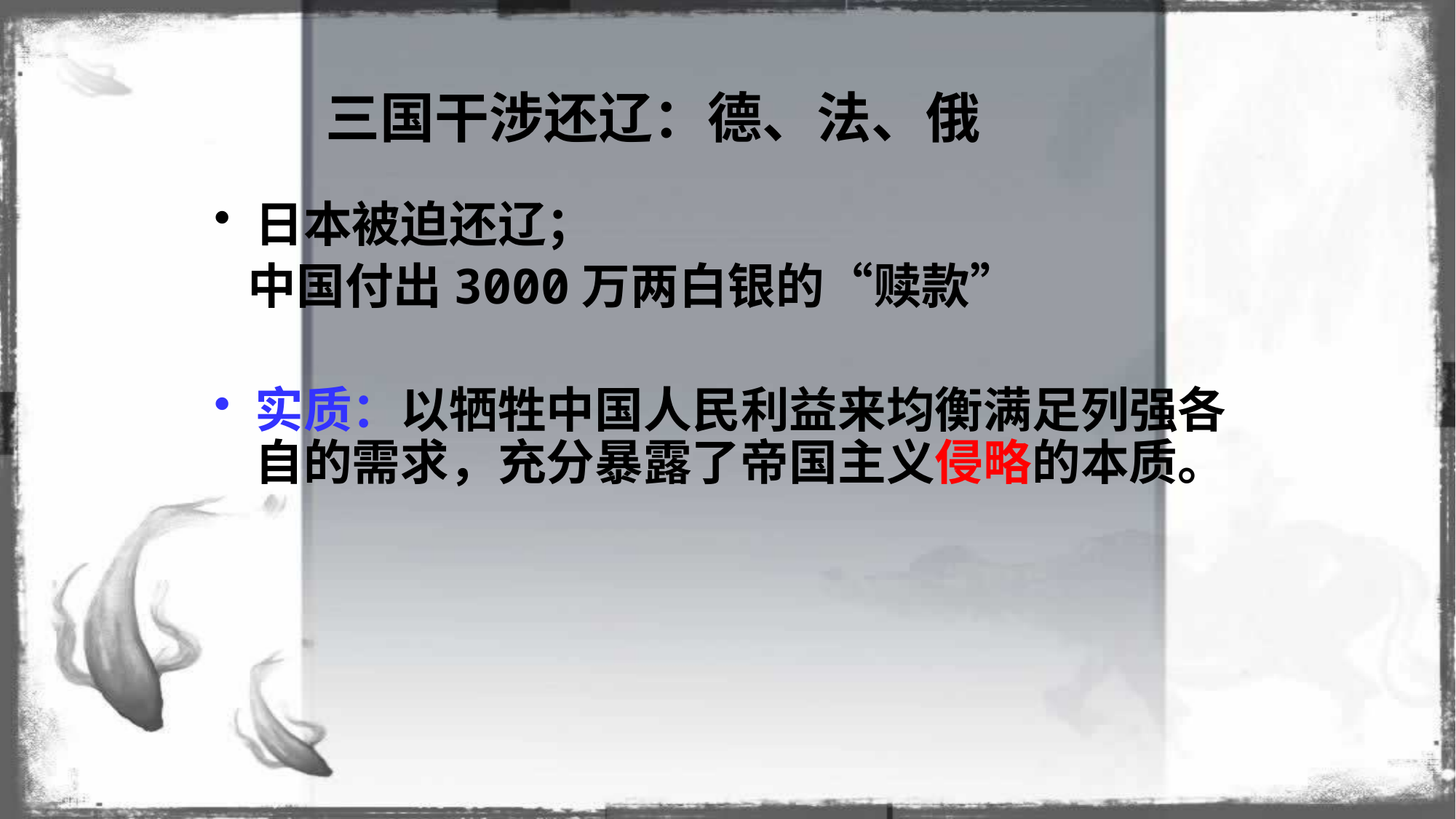

# 三国干涉还辽：德、法、俄
日本被迫还辽；
  中国付出3000万两白银的“赎款”

实质：以牺牲中国人民利益来均衡满足列强各自的需求，充分暴露了帝国主义侵略的本质。